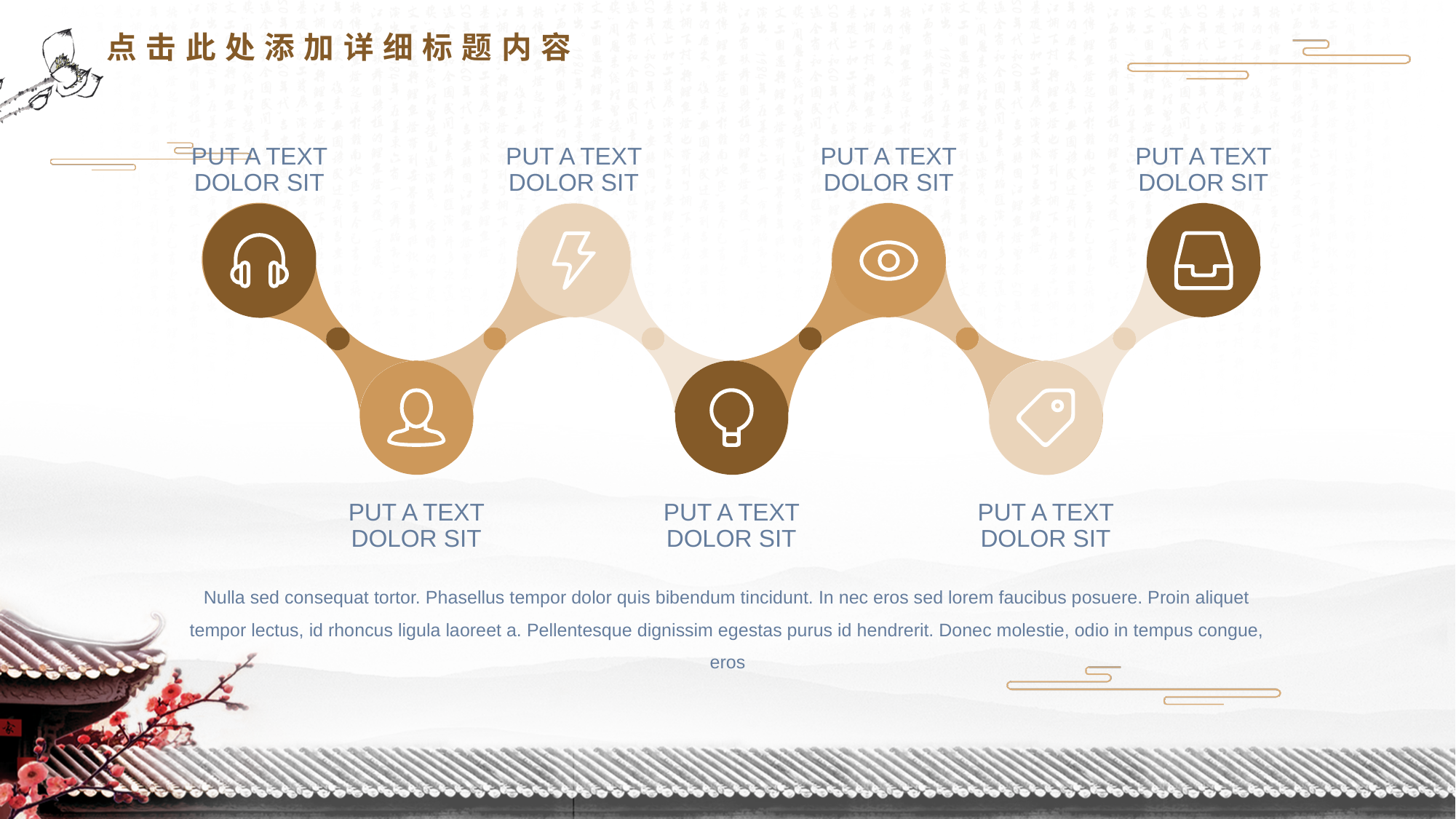

点击此处添加详细标题内容
PUT A TEXT DOLOR SIT
PUT A TEXT DOLOR SIT
PUT A TEXT DOLOR SIT
PUT A TEXT DOLOR SIT

PUT A TEXT DOLOR SIT
PUT A TEXT DOLOR SIT
PUT A TEXT DOLOR SIT
Nulla sed consequat tortor. Phasellus tempor dolor quis bibendum tincidunt. In nec eros sed lorem faucibus posuere. Proin aliquet tempor lectus, id rhoncus ligula laoreet a. Pellentesque dignissim egestas purus id hendrerit. Donec molestie, odio in tempus congue, eros